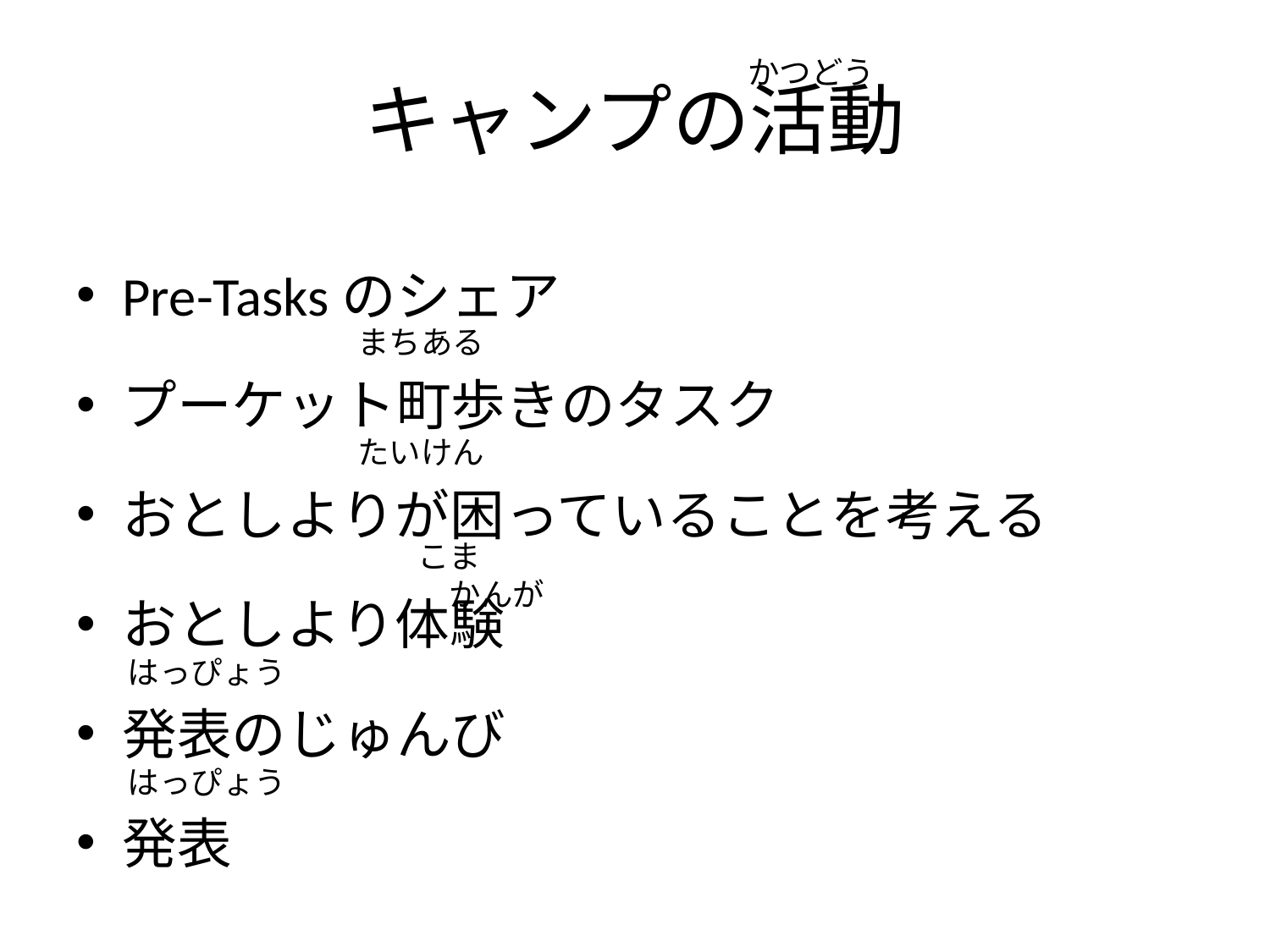

# キャンプの活動
かつどう
Pre-Tasksのシェア
プーケット町歩きのタスク
おとしよりが困っていることを考える
おとしより体験
発表のじゅんび
発表
まちある
たいけん
こま　　　　　　　　　　　　　　　かんが
はっぴょう
はっぴょう